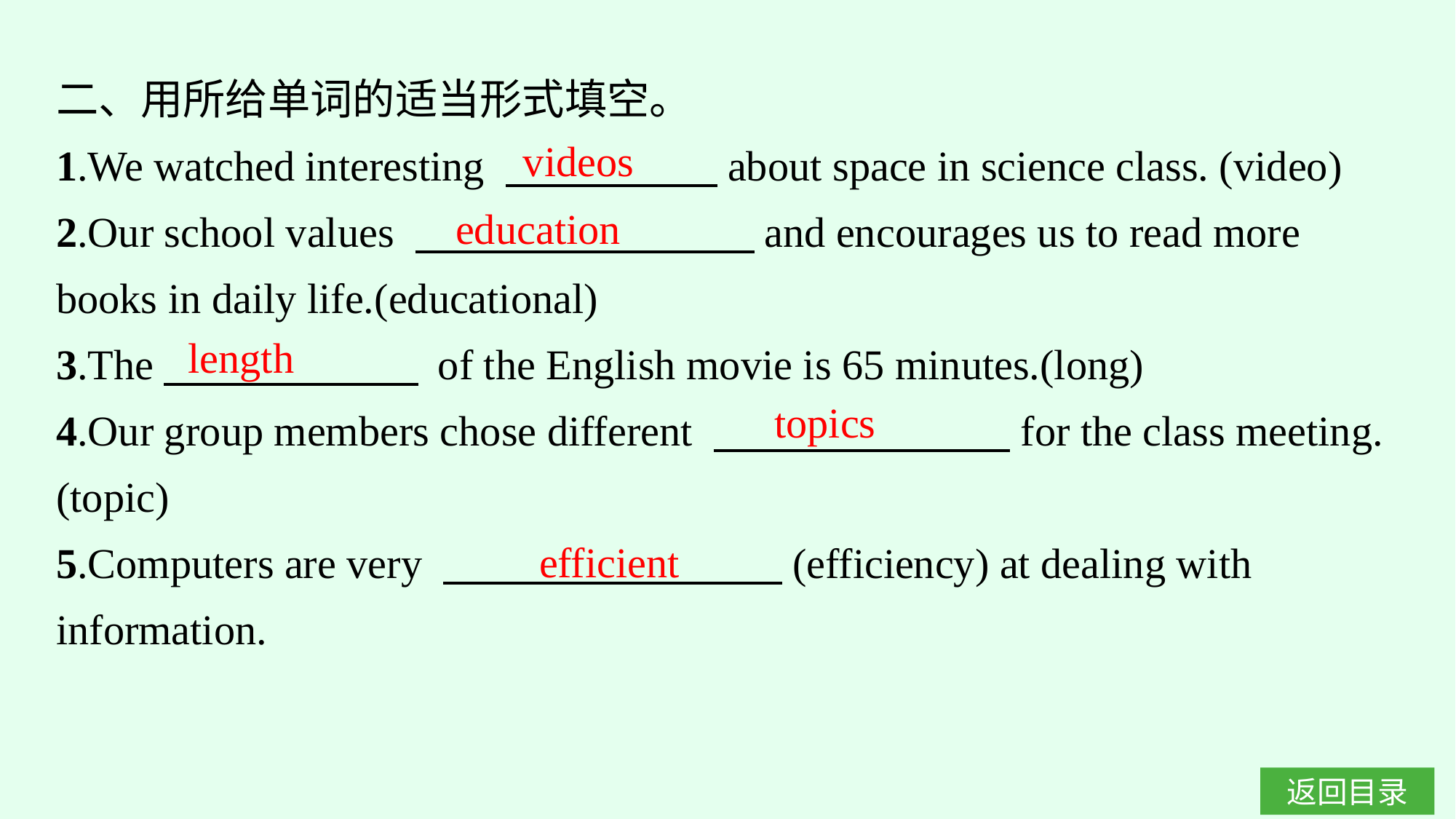

二、用所给单词的适当形式填空。
1.We watched interesting 　　　　　about space in science class. (video)
2.Our school values 　　　　　　　　and encourages us to read more books in daily life.(educational)
3.The　　　　　　 of the English movie is 65 minutes.(long)
4.Our group members chose different 　　　　　　　for the class meeting. (topic)
5.Computers are very 　　　　　　　　(efficiency) at dealing with information.
videos
education
length
topics
efficient